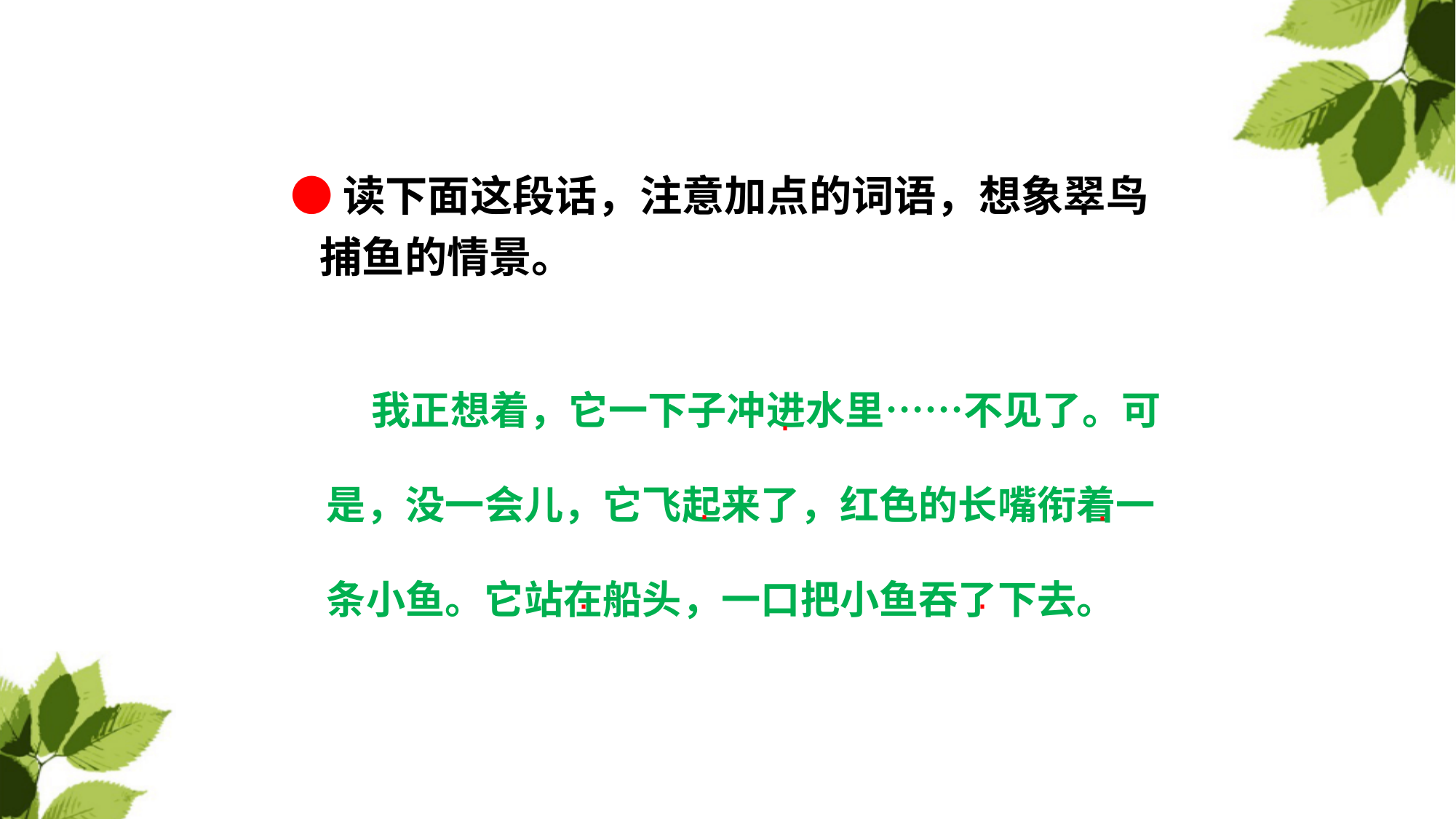

●读下面这段话，注意加点的词语，想象翠鸟
  捕鱼的情景。
    我正想着，它一下子冲进水里……不见了。可是，没一会儿，它飞起来了，红色的长嘴衔着一条小鱼。它站在船头，一口把小鱼吞了下去。
·
·
·
·
·